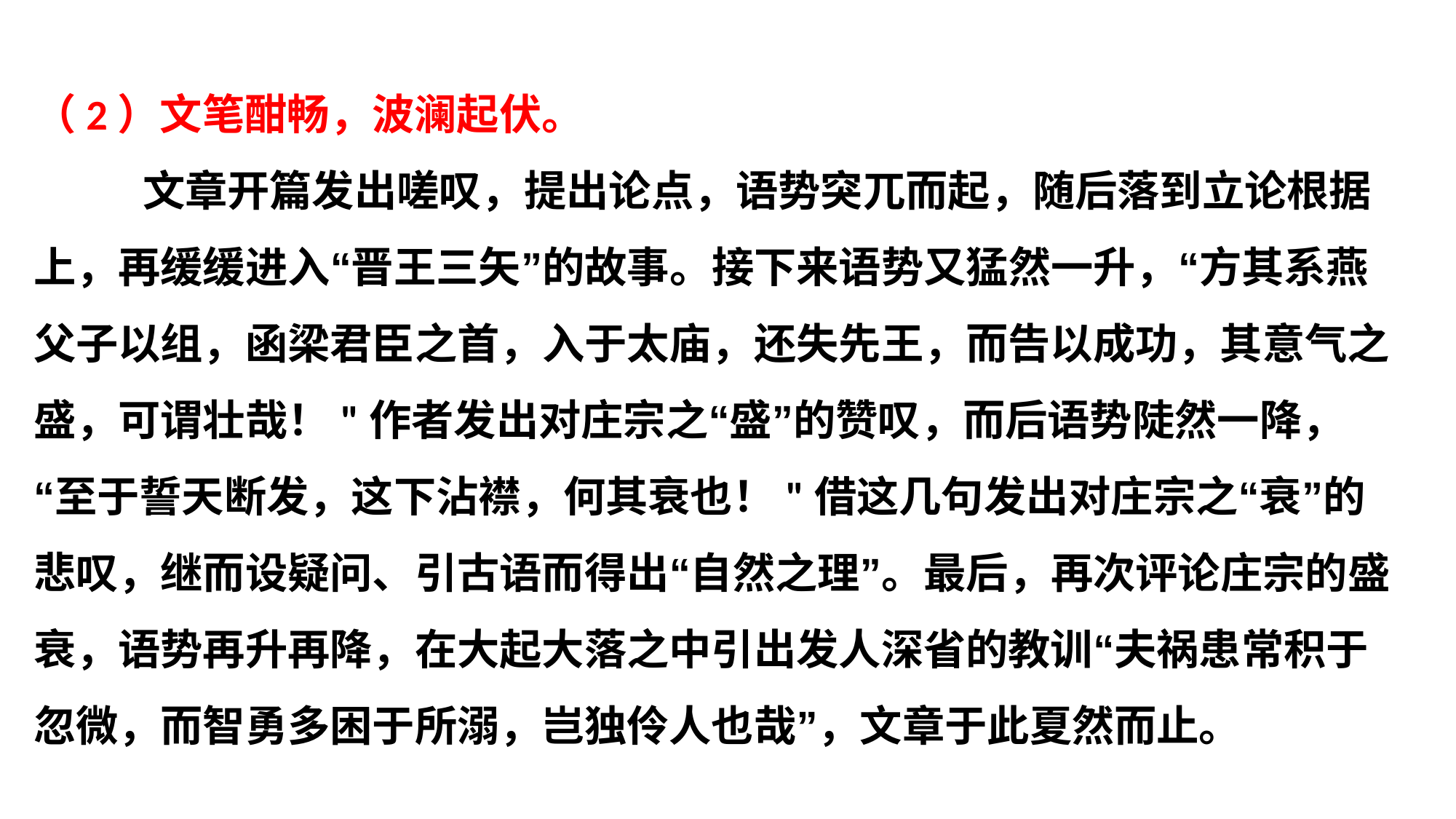

（2）文笔酣畅，波澜起伏。
	文章开篇发出嗟叹，提出论点，语势突兀而起，随后落到立论根据上，再缓缓进入“晋王三矢”的故事。接下来语势又猛然一升，“方其系燕父子以组，函梁君臣之首，入于太庙，还失先王，而告以成功，其意气之盛，可谓壮哉！"作者发出对庄宗之“盛”的赞叹，而后语势陡然一降，“至于誓天断发，这下沾襟，何其衰也！"借这几句发出对庄宗之“衰”的悲叹，继而设疑问、引古语而得出“自然之理”。最后，再次评论庄宗的盛衰，语势再升再降，在大起大落之中引出发人深省的教训“夫祸患常积于忽微，而智勇多困于所溺，岂独伶人也哉”，文章于此夏然而止。